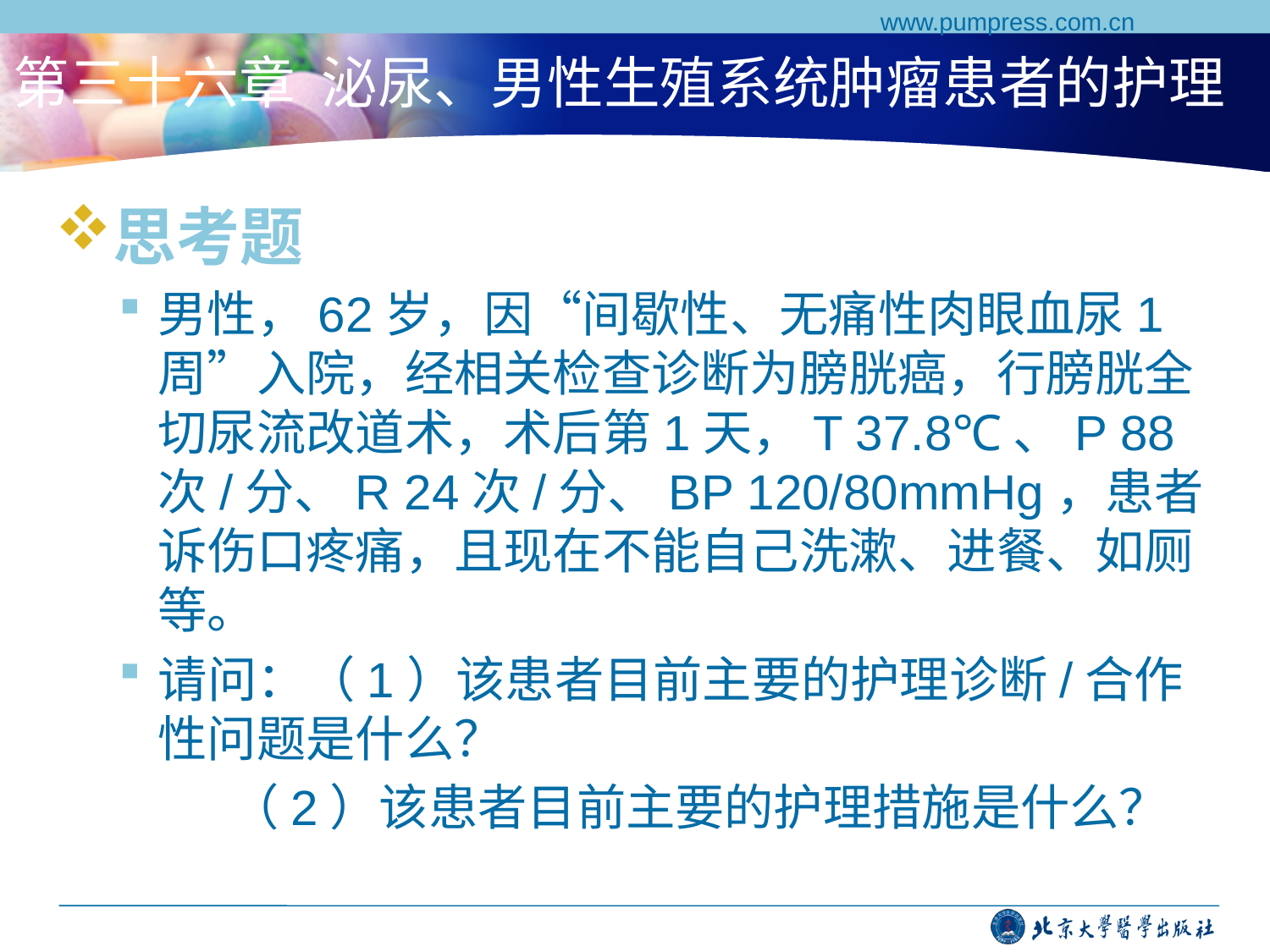

www.pumpress.com.cn
# 第三十六章  泌尿、男性生殖系统肿瘤患者的护理
思考题
男性，62岁，因“间歇性、无痛性肉眼血尿1周”入院，经相关检查诊断为膀胱癌，行膀胱全切尿流改道术，术后第1天，T 37.8℃、P 88次/分、R 24次/分、BP 120/80mmHg，患者诉伤口疼痛，且现在不能自己洗漱、进餐、如厕等。
请问：（1）该患者目前主要的护理诊断/合作性问题是什么？
         （2）该患者目前主要的护理措施是什么？